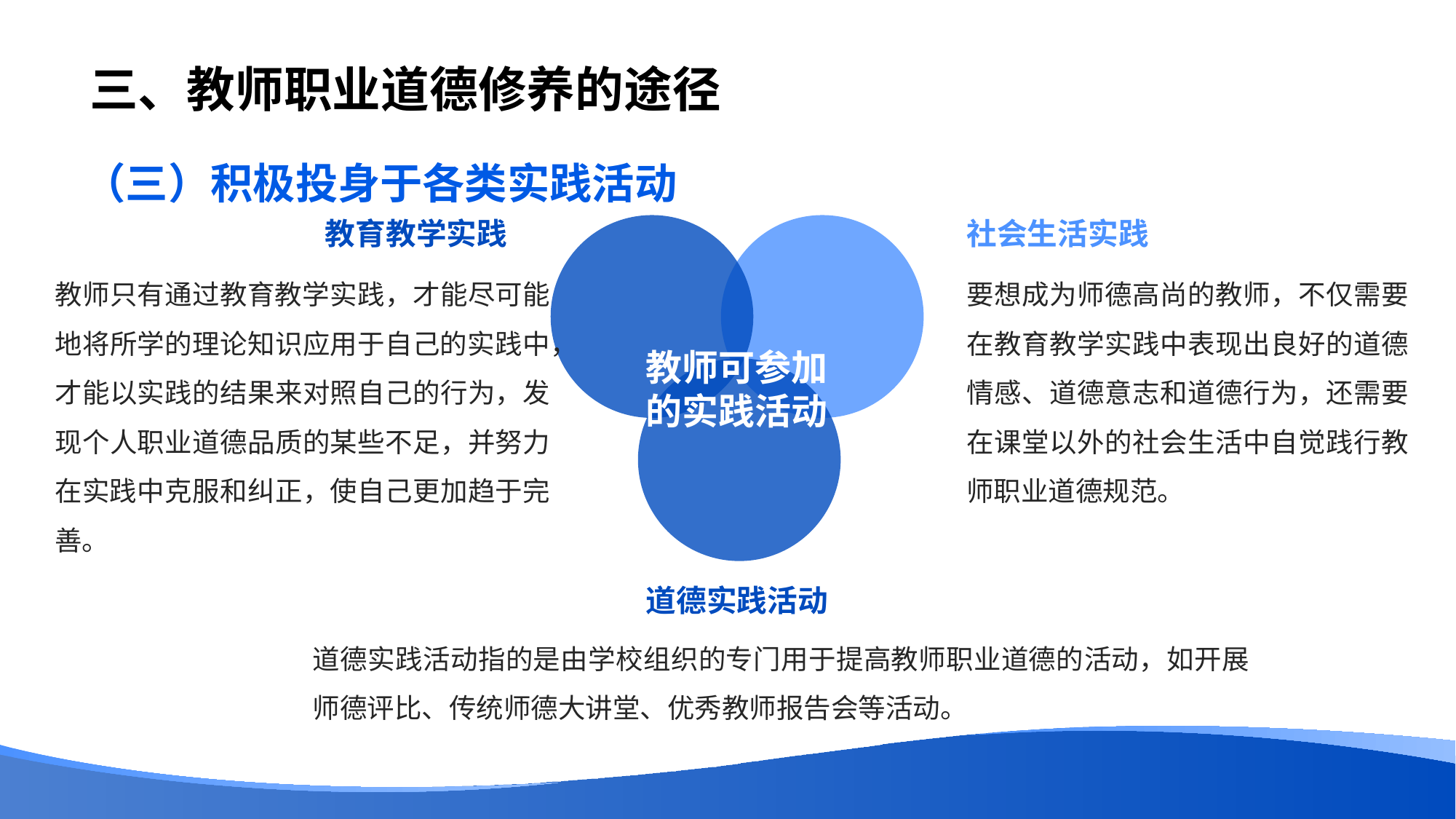

# 三、教师职业道德修养的途径
（三）积极投身于各类实践活动
教育教学实践
社会生活实践

教师只有通过教育教学实践，才能尽可能地将所学的理论知识应用于自己的实践中，才能以实践的结果来对照自己的行为，发现个人职业道德品质的某些不足，并努力在实践中克服和纠正，使自己更加趋于完善。
要想成为师德高尚的教师，不仅需要在教育教学实践中表现出良好的道德情感、道德意志和道德行为，还需要在课堂以外的社会生活中自觉践行教师职业道德规范。
教师可参加的实践活动

道德实践活动
道德实践活动指的是由学校组织的专门用于提高教师职业道德的活动，如开展师德评比、传统师德大讲堂、优秀教师报告会等活动。